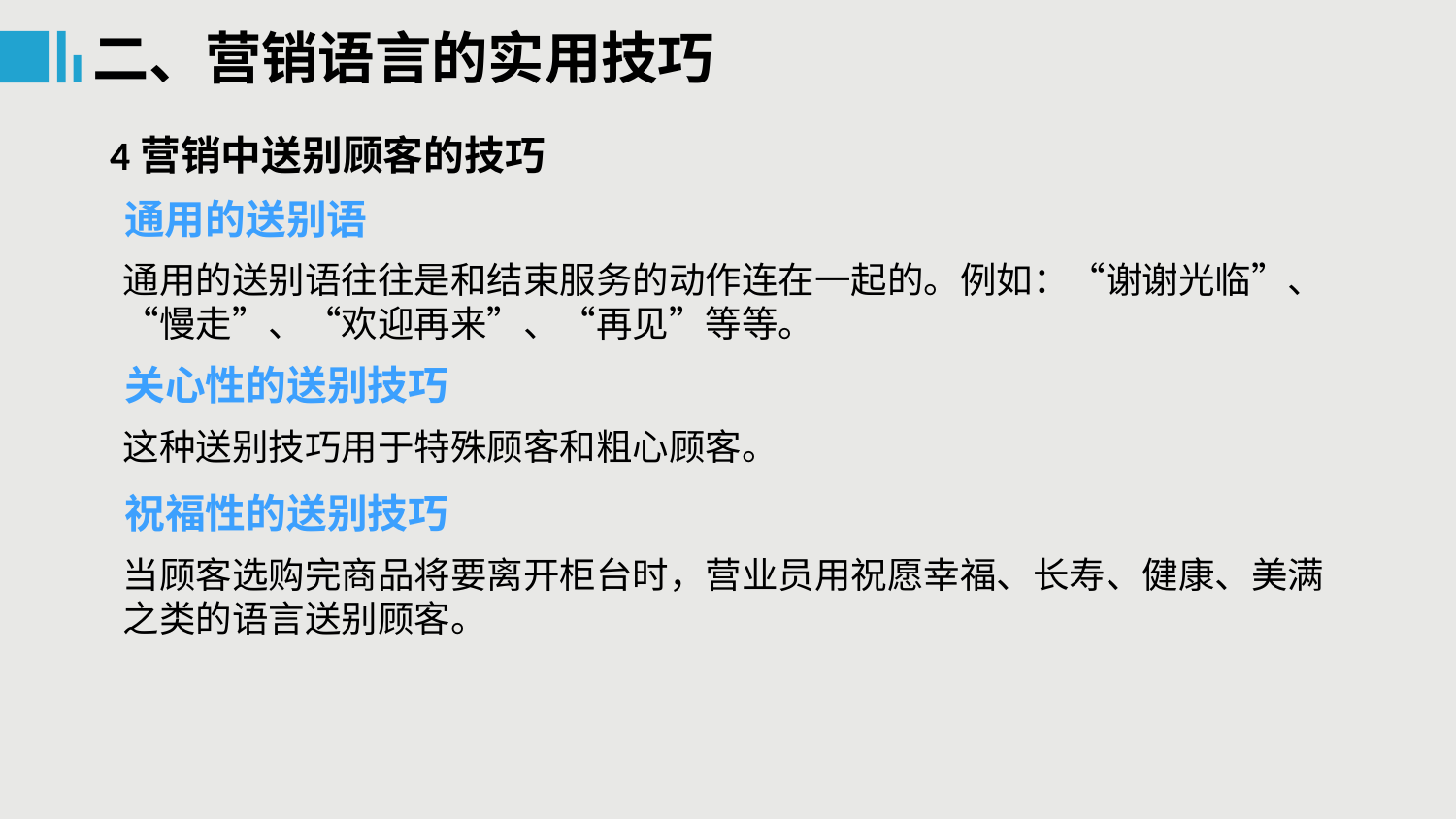

二、营销语言的实用技巧

4营销中送别顾客的技巧
通用的送别语
通用的送别语往往是和结束服务的动作连在一起的。例如：“谢谢光临”、“慢走”、“欢迎再来”、“再见”等等。
关心性的送别技巧
这种送别技巧用于特殊顾客和粗心顾客。
祝福性的送别技巧
当顾客选购完商品将要离开柜台时，营业员用祝愿幸福、长寿、健康、美满之类的语言送别顾客。